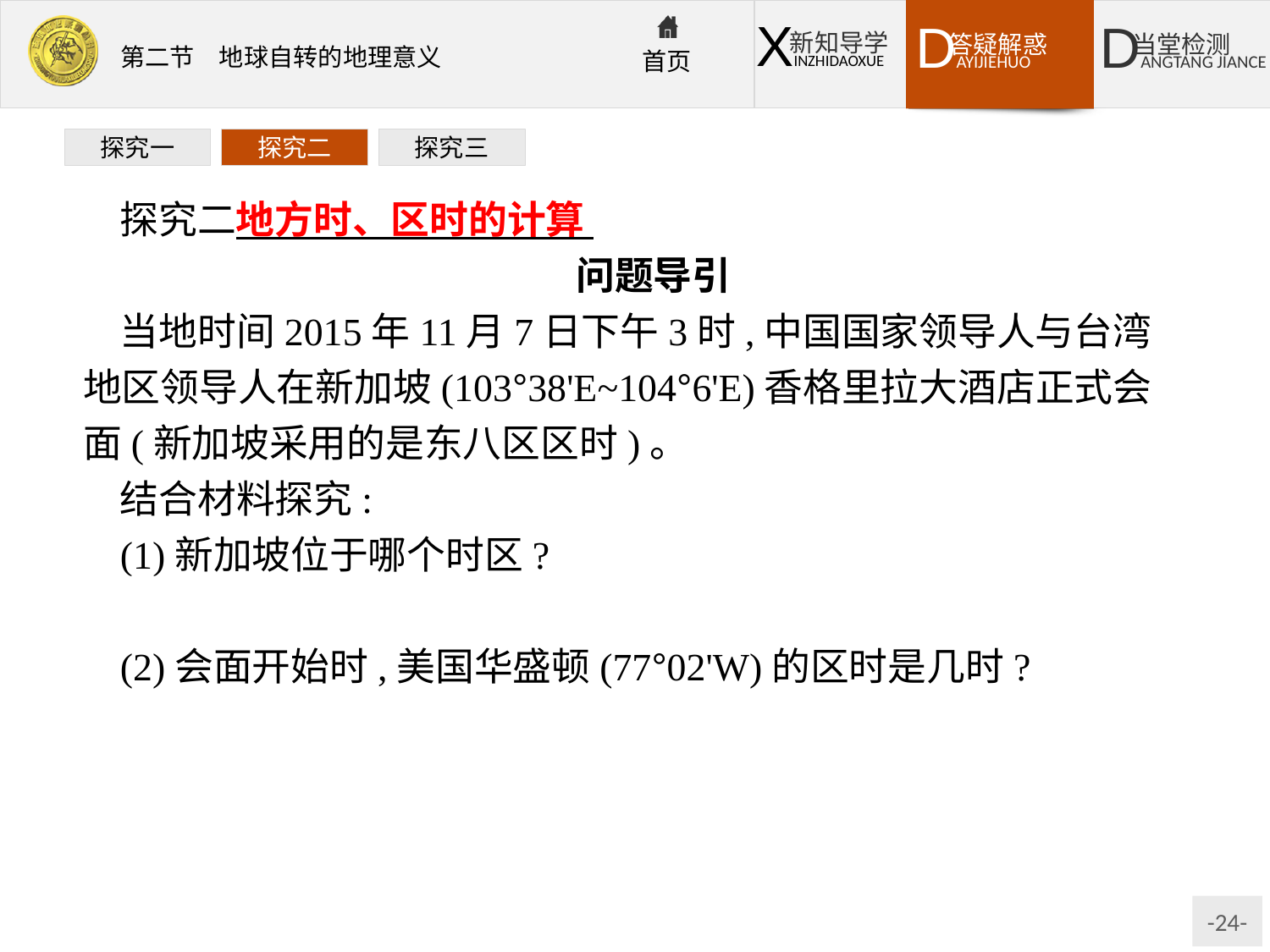

探究一
探究二
探究三
探究二地方时、区时的计算
问题导引
当地时间2015年11月7日下午3时,中国国家领导人与台湾地区领导人在新加坡(103°38'E~104°6'E)香格里拉大酒店正式会面(新加坡采用的是东八区区时)。
结合材料探究:
(1)新加坡位于哪个时区?
提示:东七区。
(2)会面开始时,美国华盛顿(77°02'W)的区时是几时?
提示:华盛顿位于西五区,比东八区晚13个小时,会面开始时,美国华盛顿的区时是7日2时。